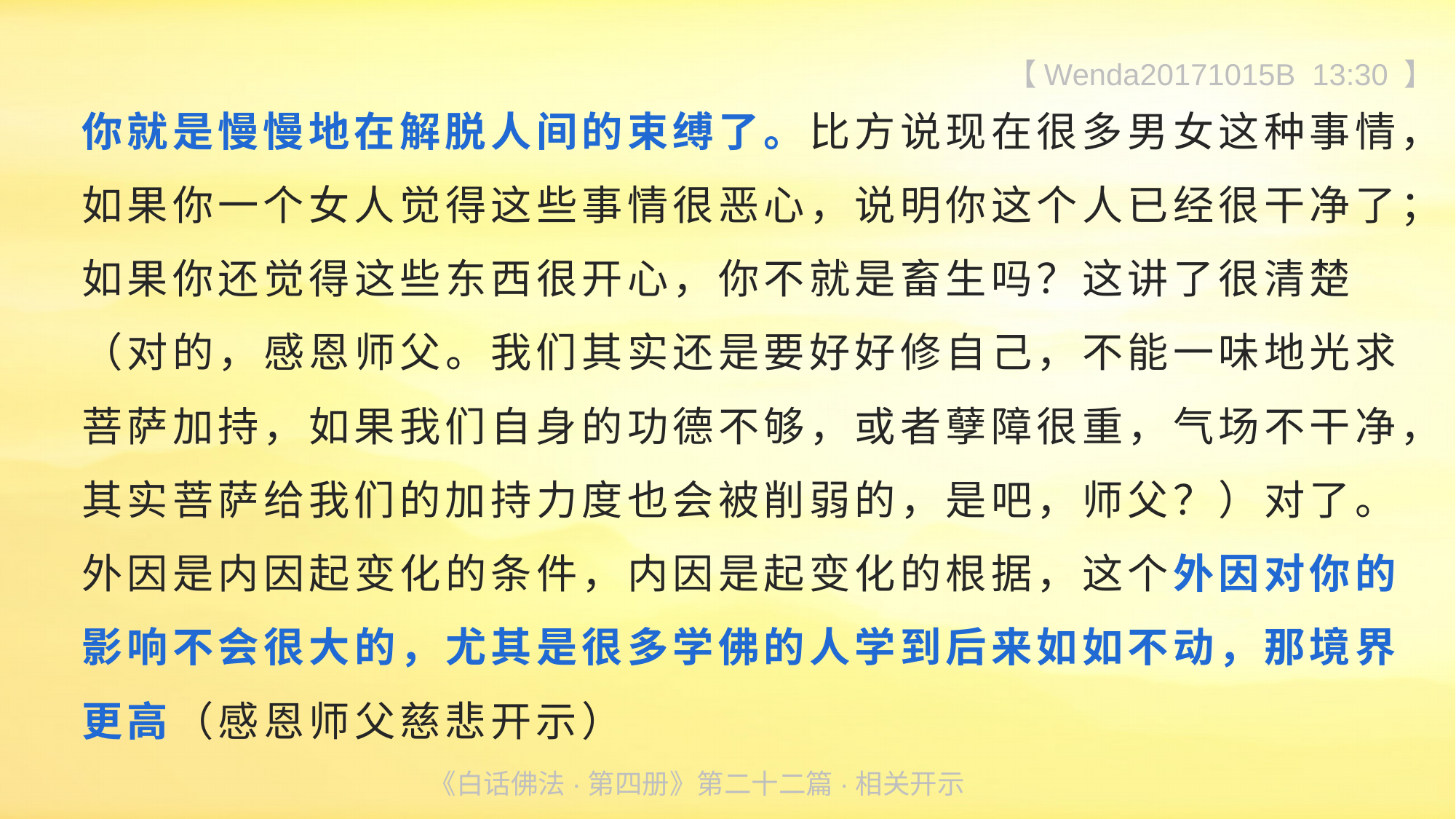

【Wenda20171015B  13:30 】
你就是慢慢地在解脱人间的束缚了。比方说现在很多男女这种事情，如果你一个女人觉得这些事情很恶心，说明你这个人已经很干净了；如果你还觉得这些东西很开心，你不就是畜生吗？这讲了很清楚（对的，感恩师父。我们其实还是要好好修自己，不能一味地光求菩萨加持，如果我们自身的功德不够，或者孽障很重，气场不干净，其实菩萨给我们的加持力度也会被削弱的，是吧，师父？）对了。外因是内因起变化的条件，内因是起变化的根据，这个外因对你的影响不会很大的，尤其是很多学佛的人学到后来如如不动，那境界更高（感恩师父慈悲开示）
《白话佛法·第四册》第二十二篇·相关开示